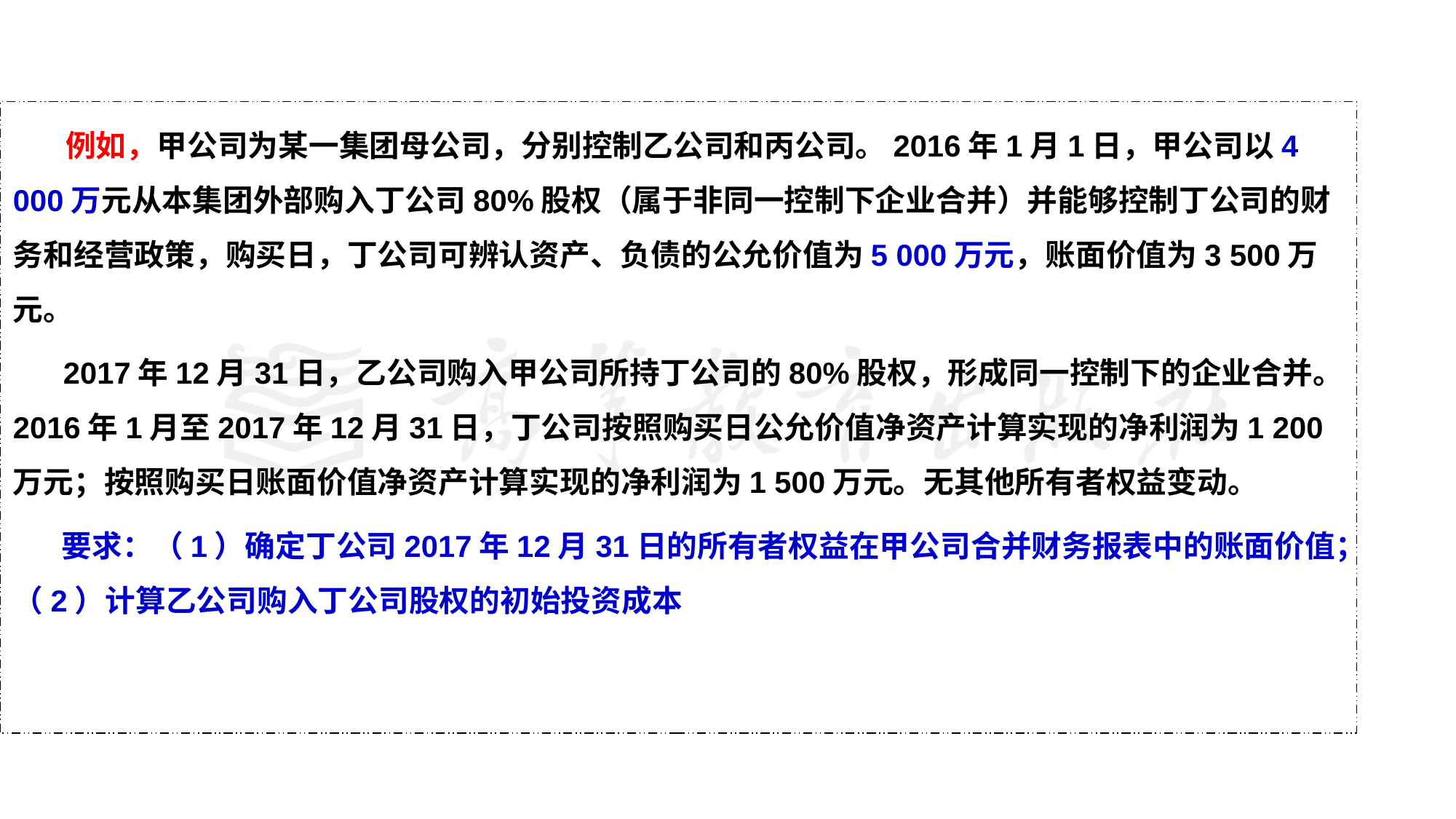

例如，甲公司为某一集团母公司，分别控制乙公司和丙公司。2016年1月1日，甲公司以4 000万元从本集团外部购入丁公司80%股权（属于非同一控制下企业合并）并能够控制丁公司的财务和经营政策，购买日，丁公司可辨认资产、负债的公允价值为5 000万元，账面价值为3 500万元。
      2017年12月31日，乙公司购入甲公司所持丁公司的80%股权，形成同一控制下的企业合并。2016年1月至2017年12月31日，丁公司按照购买日公允价值净资产计算实现的净利润为1 200万元；按照购买日账面价值净资产计算实现的净利润为1 500万元。无其他所有者权益变动。
      要求：（1）确定丁公司2017年12月31日的所有者权益在甲公司合并财务报表中的账面价值；（2）计算乙公司购入丁公司股权的初始投资成本